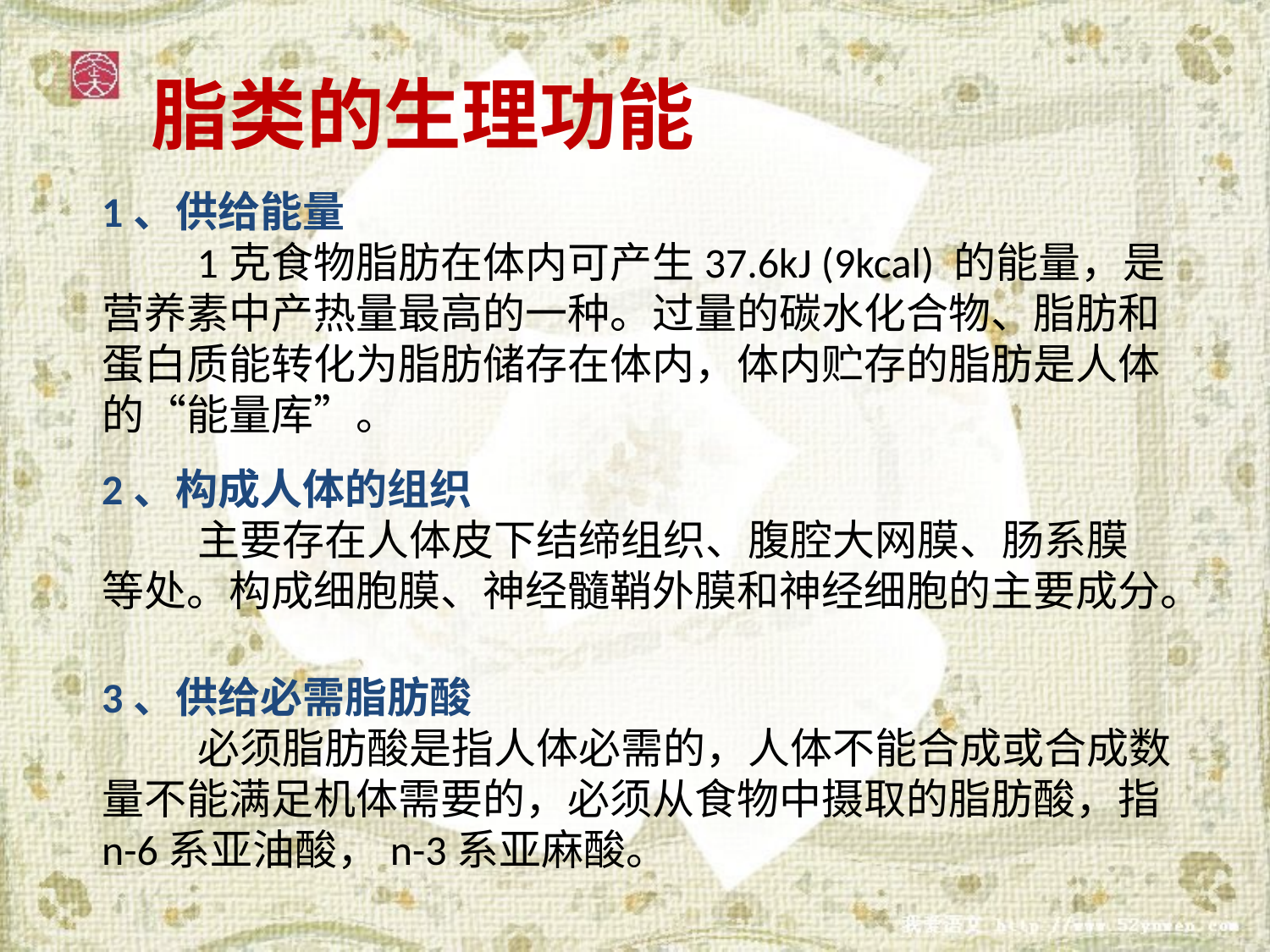

脂类的生理功能
1、供给能量
          1克食物脂肪在体内可产生37.6kJ (9kcal) 的能量，是营养素中产热量最高的一种。过量的碳水化合物、脂肪和蛋白质能转化为脂肪储存在体内，体内贮存的脂肪是人体的“能量库”。
2、构成人体的组织
         主要存在人体皮下结缔组织、腹腔大网膜、肠系膜等处。构成细胞膜、神经髓鞘外膜和神经细胞的主要成分。
3、供给必需脂肪酸
         必须脂肪酸是指人体必需的，人体不能合成或合成数量不能满足机体需要的，必须从食物中摄取的脂肪酸，指n-6系亚油酸，n-3系亚麻酸。